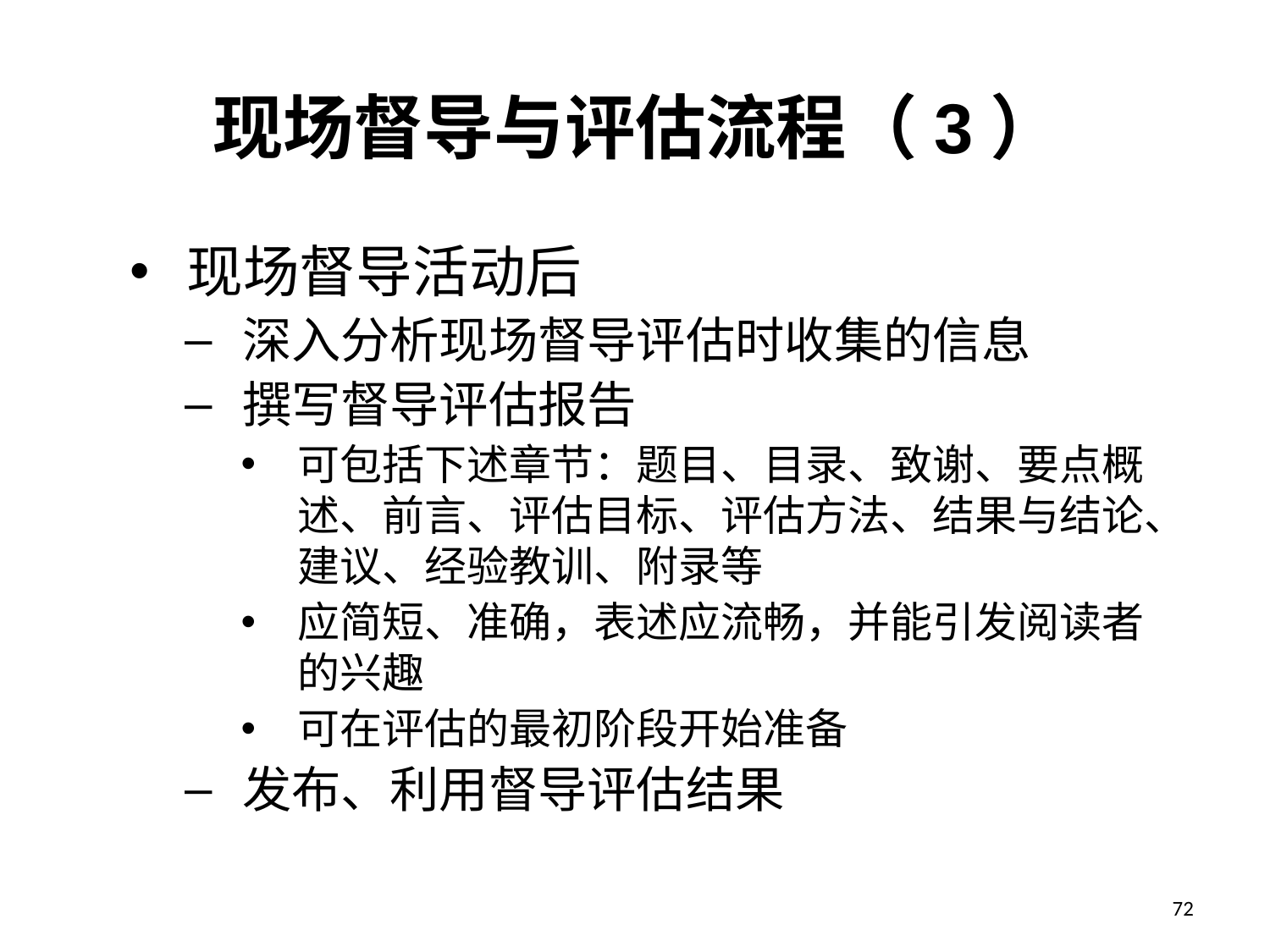

# 现场督导与评估流程（3）
现场督导活动后
深入分析现场督导评估时收集的信息
撰写督导评估报告
可包括下述章节：题目、目录、致谢、要点概述、前言、评估目标、评估方法、结果与结论、建议、经验教训、附录等
应简短、准确，表述应流畅，并能引发阅读者的兴趣
可在评估的最初阶段开始准备
发布、利用督导评估结果
72